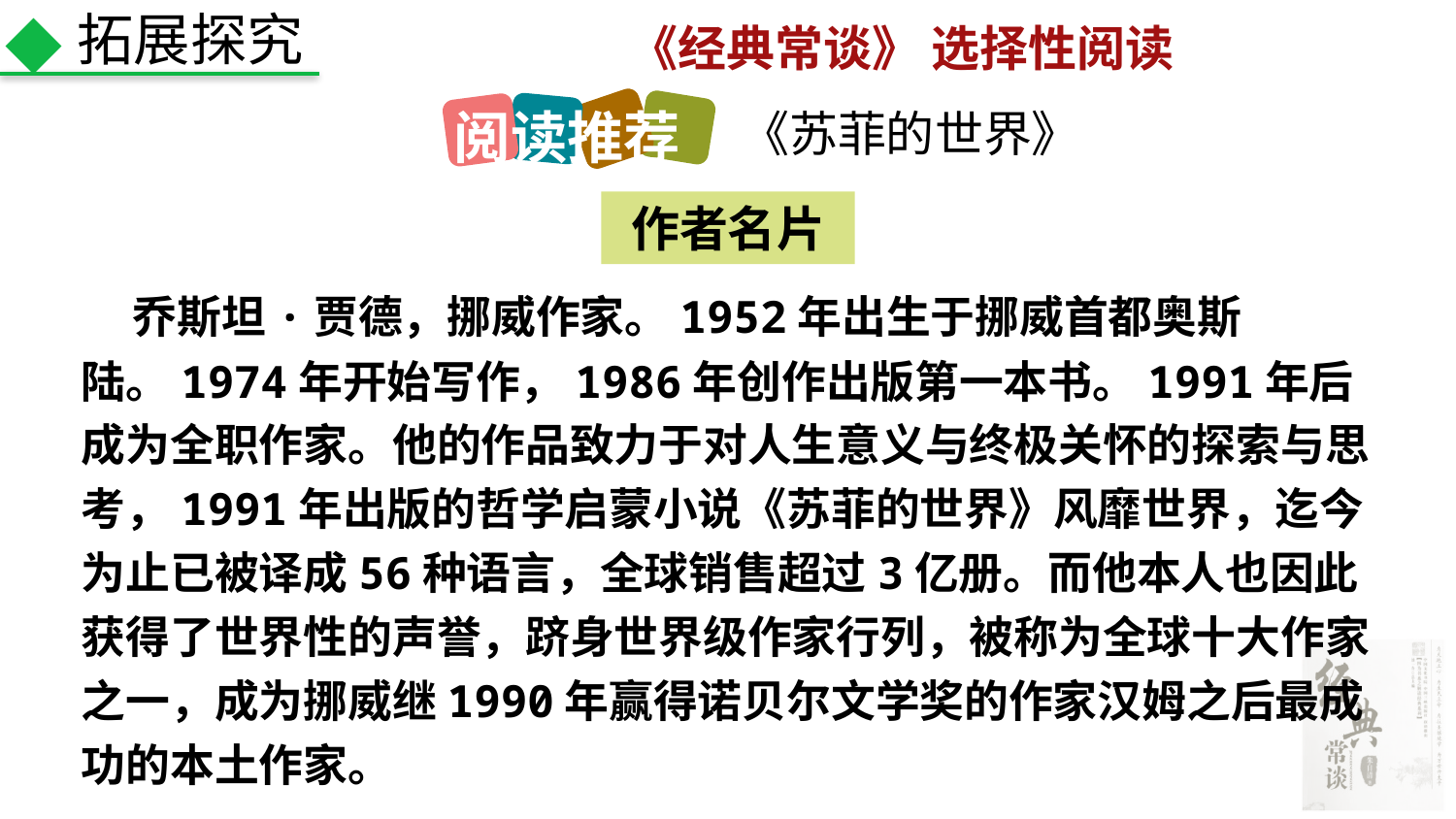

拓展探究

阅读推荐

《苏菲的世界》
作者名片
    乔斯坦·贾德，挪威作家。1952年出生于挪威首都奥斯陆。1974年开始写作，1986年创作出版第一本书。1991年后成为全职作家。他的作品致力于对人生意义与终极关怀的探索与思考，1991年出版的哲学启蒙小说《苏菲的世界》风靡世界，迄今为止已被译成56种语言，全球销售超过3亿册。而他本人也因此获得了世界性的声誉，跻身世界级作家行列，被称为全球十大作家之一，成为挪威继1990年赢得诺贝尔文学奖的作家汉姆之后最成功的本土作家。